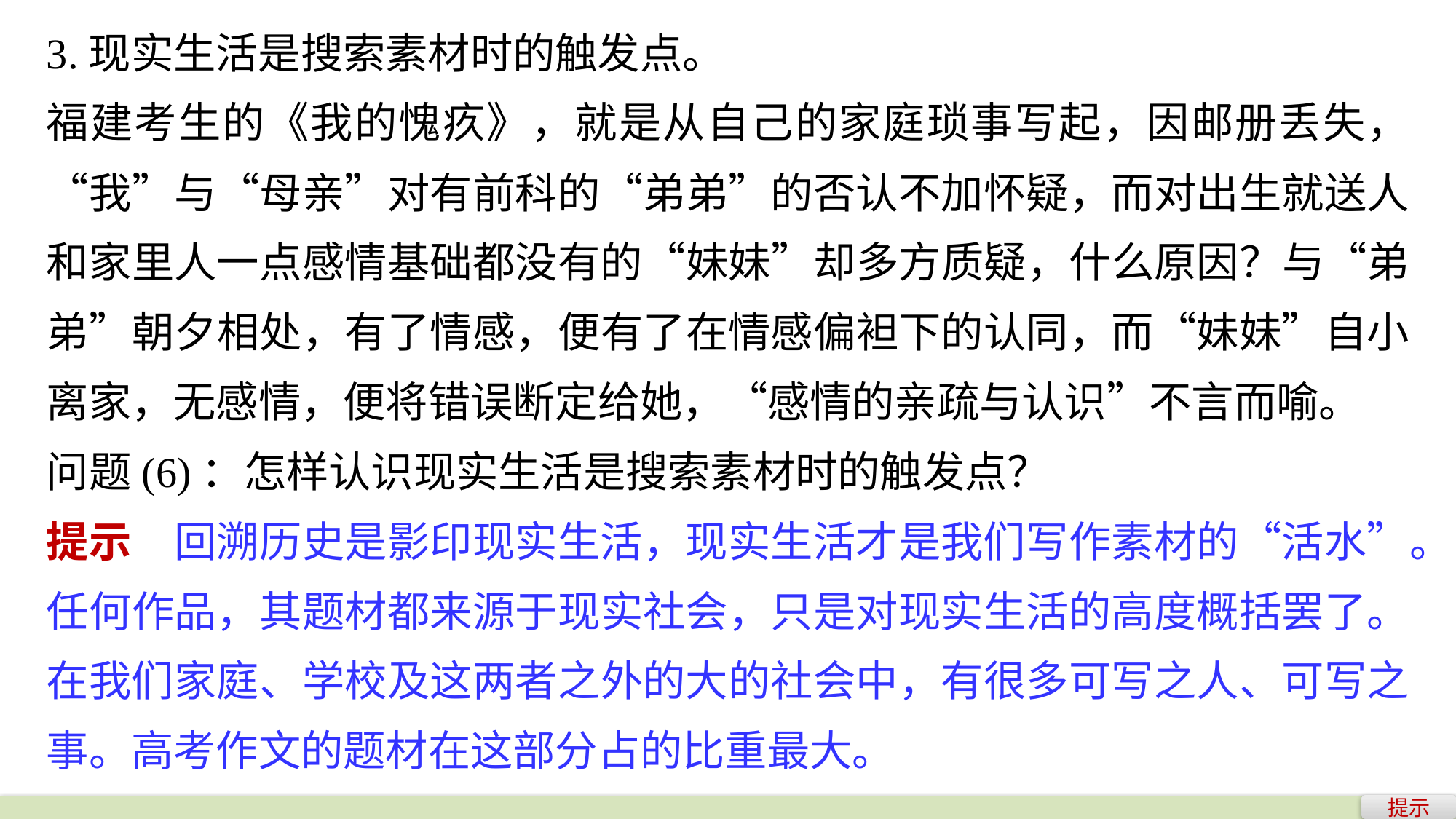

3.现实生活是搜索素材时的触发点。
福建考生的《我的愧疚》，就是从自己的家庭琐事写起，因邮册丢失，“我”与“母亲”对有前科的“弟弟”的否认不加怀疑，而对出生就送人和家里人一点感情基础都没有的“妹妹”却多方质疑，什么原因？与“弟弟”朝夕相处，有了情感，便有了在情感偏袒下的认同，而“妹妹”自小离家，无感情，便将错误断定给她，“感情的亲疏与认识”不言而喻。
问题(6)：怎样认识现实生活是搜索素材时的触发点？
提示　回溯历史是影印现实生活，现实生活才是我们写作素材的“活水”。任何作品，其题材都来源于现实社会，只是对现实生活的高度概括罢了。在我们家庭、学校及这两者之外的大的社会中，有很多可写之人、可写之事。高考作文的题材在这部分占的比重最大。
提示